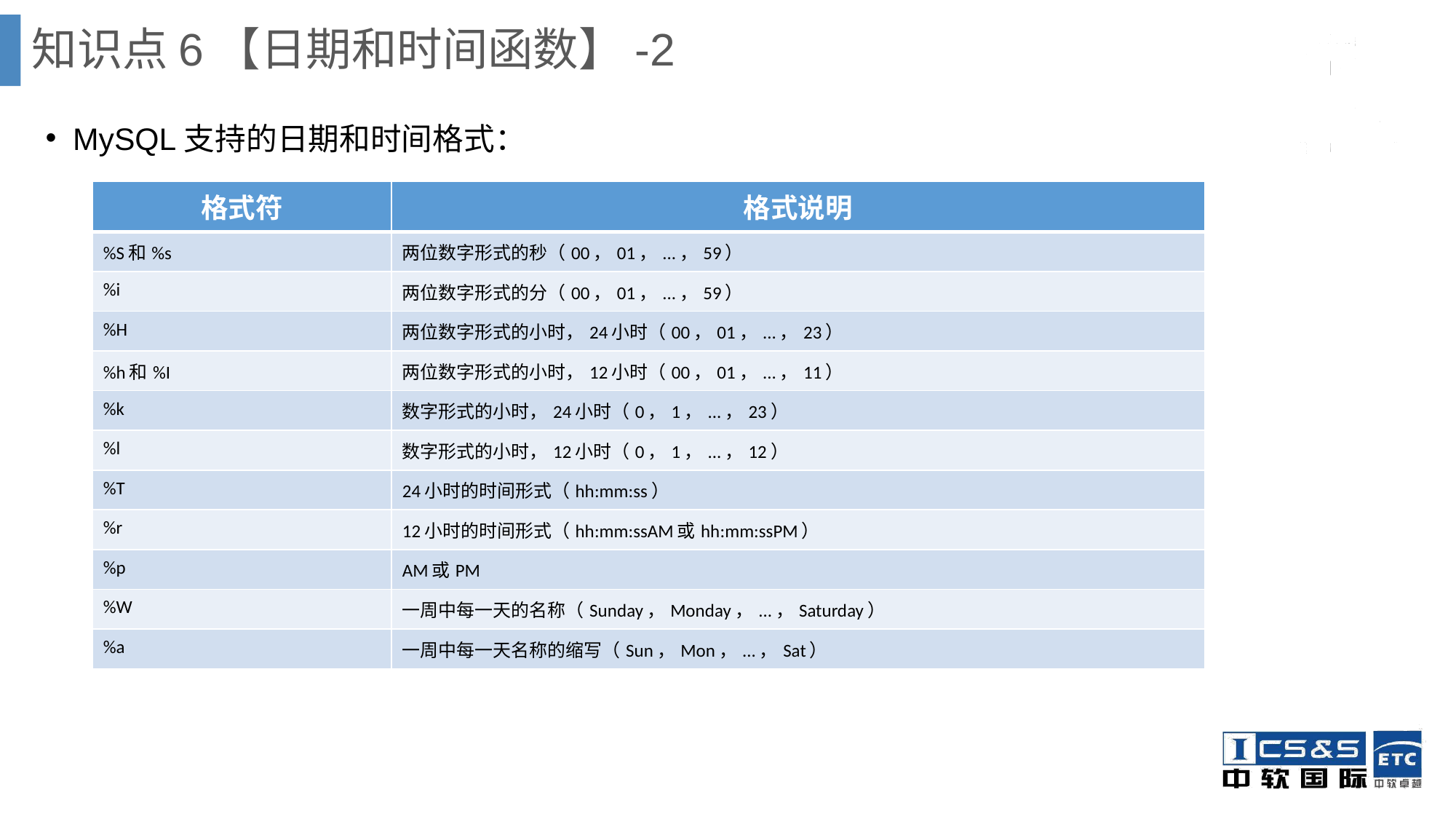

知识点6【日期和时间函数】-2
MySQL支持的日期和时间格式：

| 格式符 | 格式说明 |
| --- | --- |
| %S和%s | 两位数字形式的秒（00，01，...，59） |
| %i | 两位数字形式的分（00，01，...，59） |
| %H | 两位数字形式的小时，24小时（00，01，...，23） |
| %h和%I | 两位数字形式的小时，12小时（00，01，...，11） |
| %k | 数字形式的小时，24小时（0，1，...，23） |
| %l | 数字形式的小时，12小时（0，1，...，12） |
| %T | 24小时的时间形式（hh:mm:ss） |
| %r | 12小时的时间形式（hh:mm:ssAM或hh:mm:ssPM） |
| %p | AM或PM |
| %W | 一周中每一天的名称（Sunday，Monday，...，Saturday） |
| %a | 一周中每一天名称的缩写（Sun，Mon，...，Sat） |